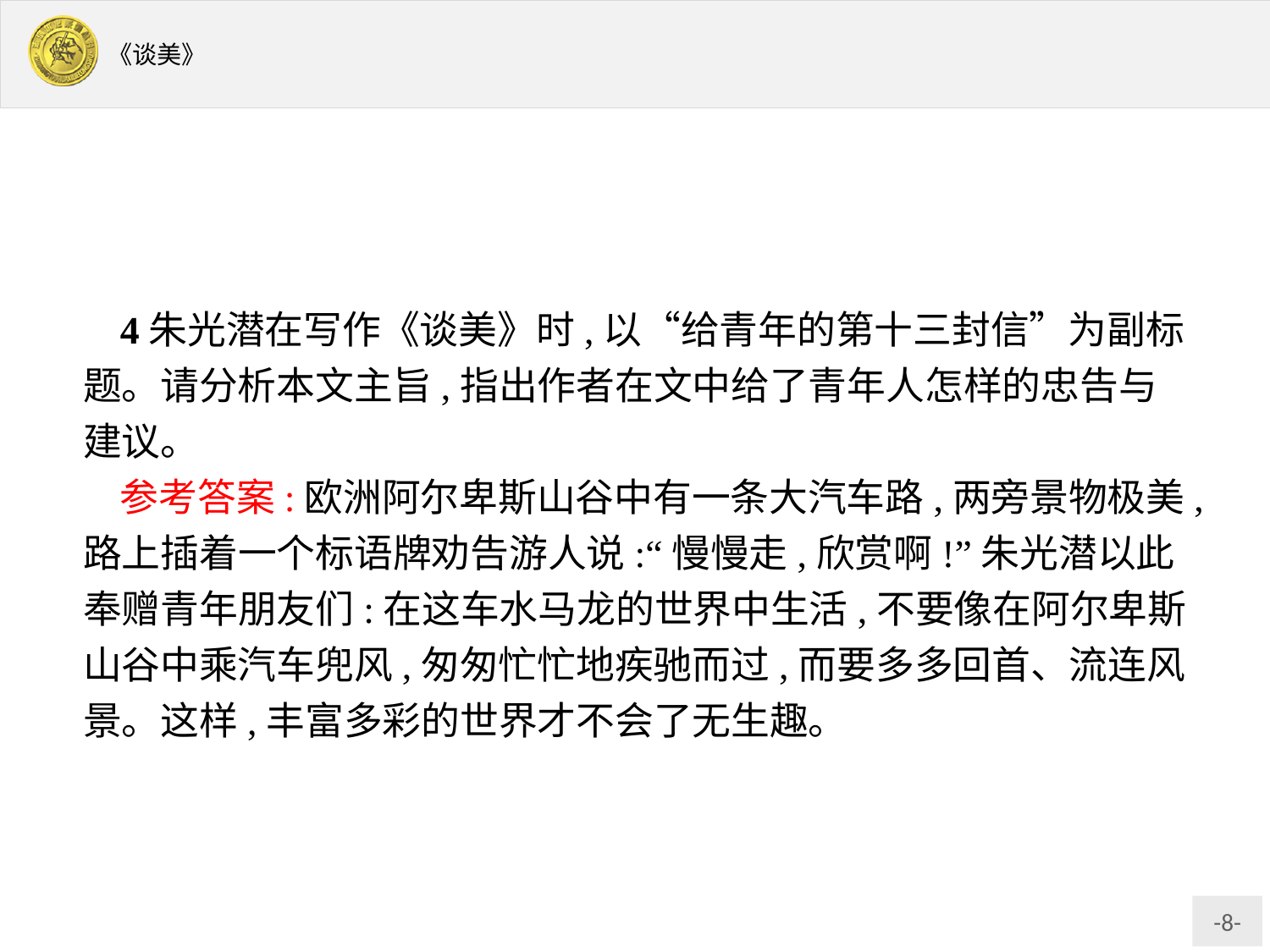

4朱光潜在写作《谈美》时,以“给青年的第十三封信”为副标题。请分析本文主旨,指出作者在文中给了青年人怎样的忠告与建议。
参考答案:欧洲阿尔卑斯山谷中有一条大汽车路,两旁景物极美,路上插着一个标语牌劝告游人说:“慢慢走,欣赏啊!”朱光潜以此奉赠青年朋友们:在这车水马龙的世界中生活,不要像在阿尔卑斯山谷中乘汽车兜风,匆匆忙忙地疾驰而过,而要多多回首、流连风景。这样,丰富多彩的世界才不会了无生趣。